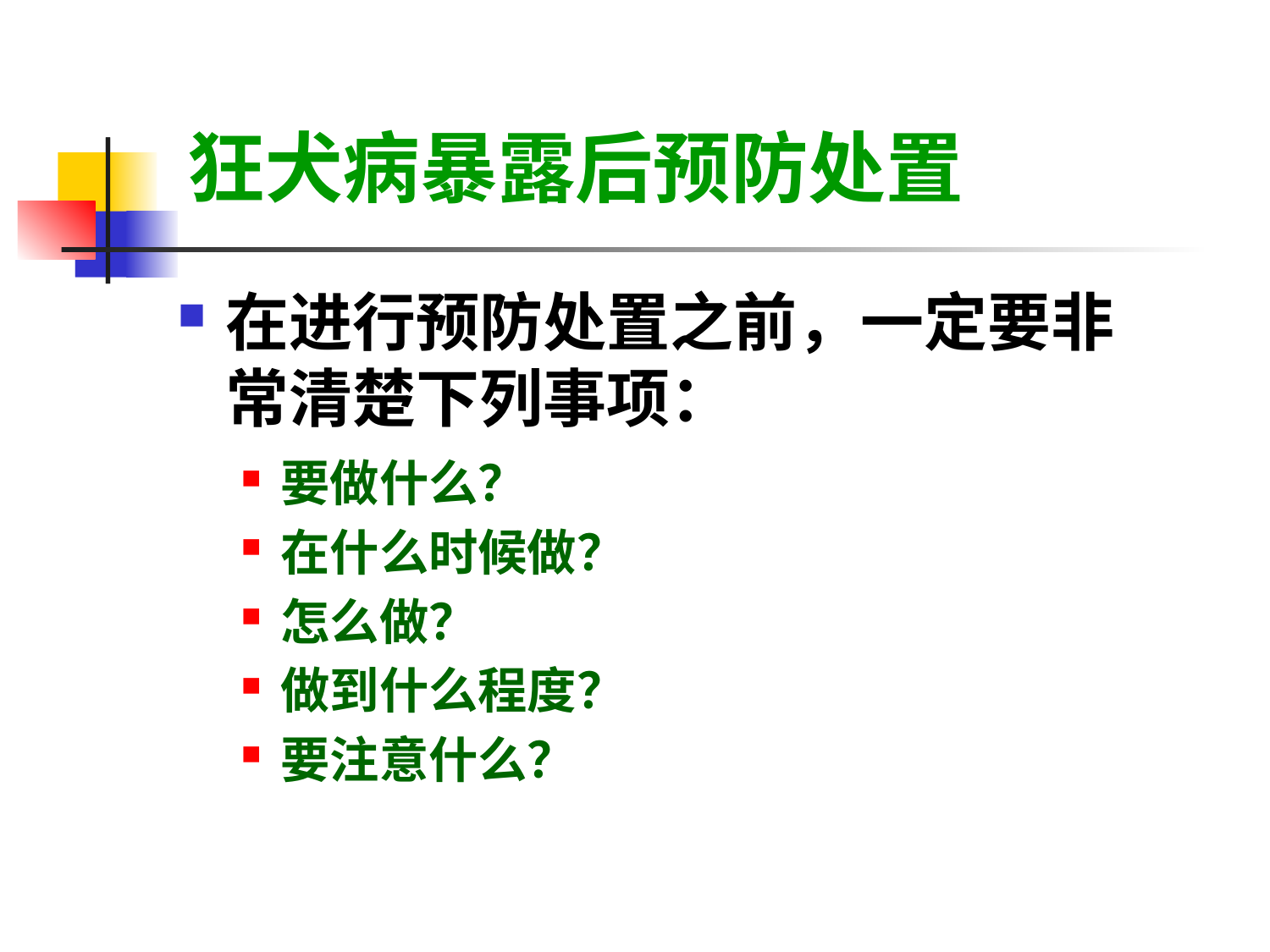

狂犬病暴露后预防处置
在进行预防处置之前，一定要非常清楚下列事项：
要做什么？
在什么时候做？
怎么做？
做到什么程度？
要注意什么？